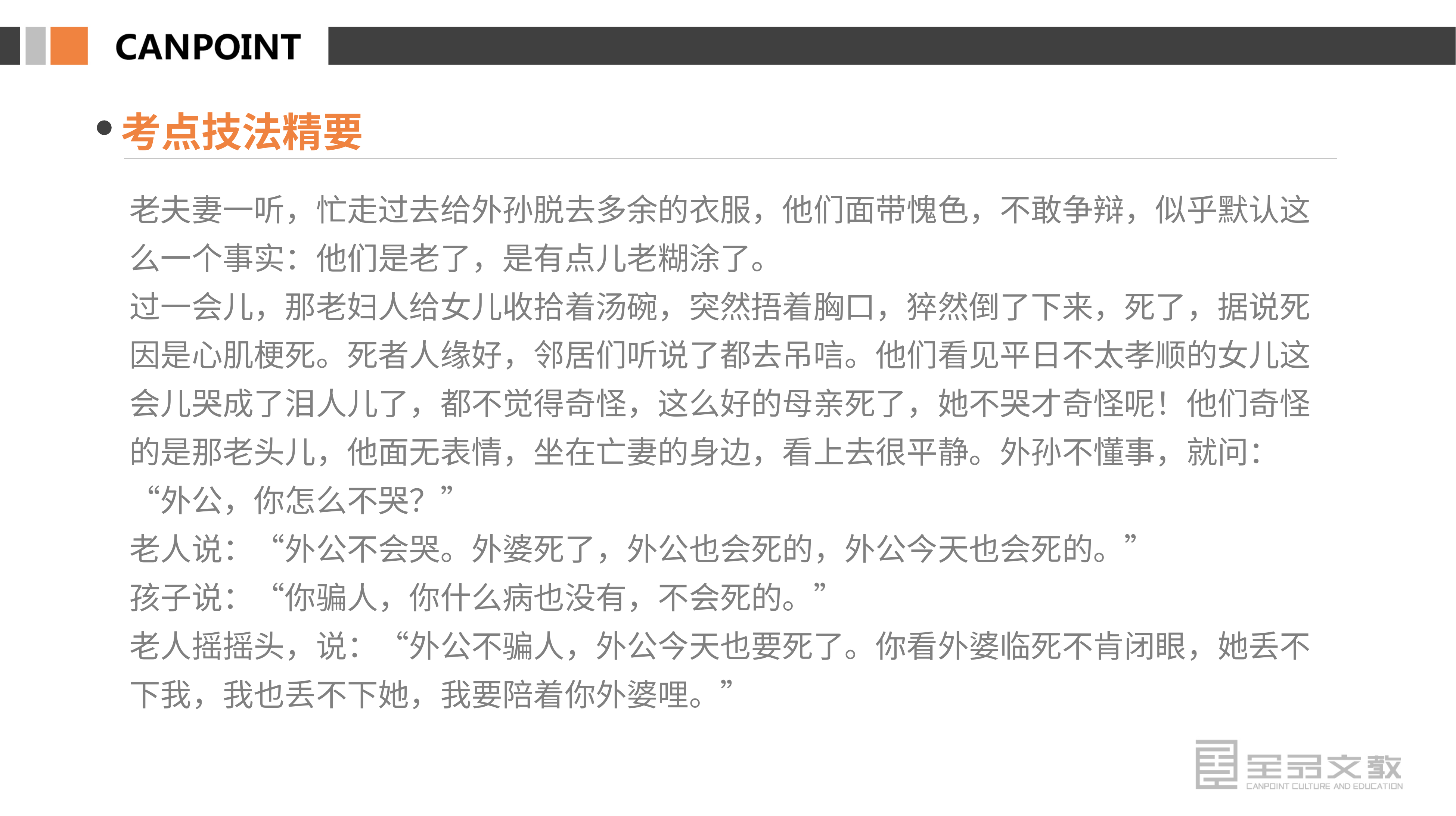

考点技法精要

老夫妻一听，忙走过去给外孙脱去多余的衣服，他们面带愧色，不敢争辩，似乎默认这么一个事实：他们是老了，是有点儿老糊涂了。
过一会儿，那老妇人给女儿收拾着汤碗，突然捂着胸口，猝然倒了下来，死了，据说死因是心肌梗死。死者人缘好，邻居们听说了都去吊唁。他们看见平日不太孝顺的女儿这会儿哭成了泪人儿了，都不觉得奇怪，这么好的母亲死了，她不哭才奇怪呢！他们奇怪的是那老头儿，他面无表情，坐在亡妻的身边，看上去很平静。外孙不懂事，就问：“外公，你怎么不哭？”
老人说：“外公不会哭。外婆死了，外公也会死的，外公今天也会死的。”
孩子说：“你骗人，你什么病也没有，不会死的。”
老人摇摇头，说：“外公不骗人，外公今天也要死了。你看外婆临死不肯闭眼，她丢不下我，我也丢不下她，我要陪着你外婆哩。”